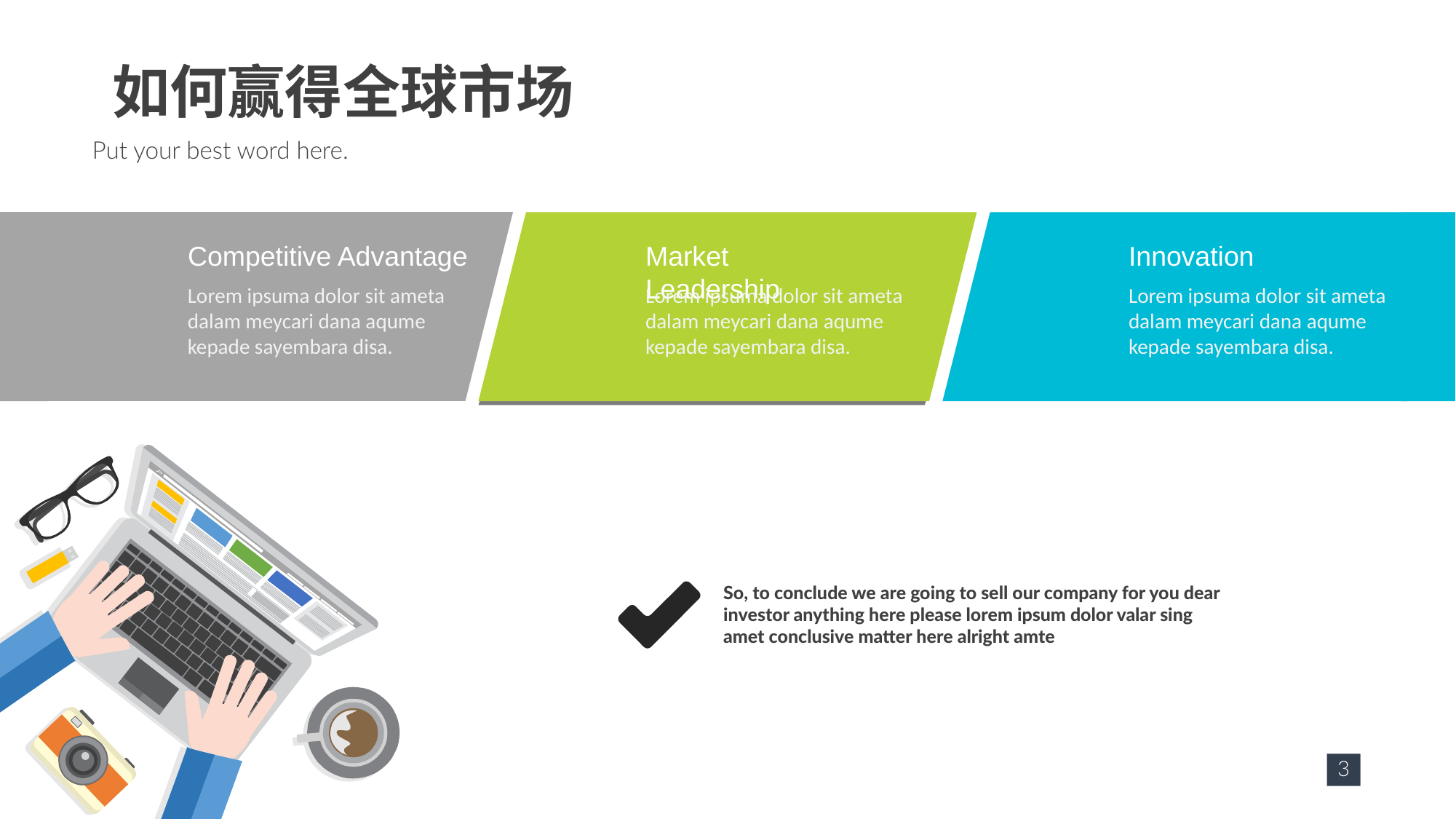

如何赢得全球市场
Put your best word here.

Competitive Advantage
Lorem ipsuma dolor sit ameta  dalam meycari dana aqume kepade sayembara disa.

Market Leadership
Lorem ipsuma dolor sit ameta  dalam meycari dana aqume kepade sayembara disa.

Innovation
Lorem ipsuma dolor sit ameta  dalam meycari dana aqume kepade sayembara disa.

So, to conclude we are going to sell our company for you dear investor anything here please lorem ipsum dolor valar sing amet conclusive matter here alright amte

3